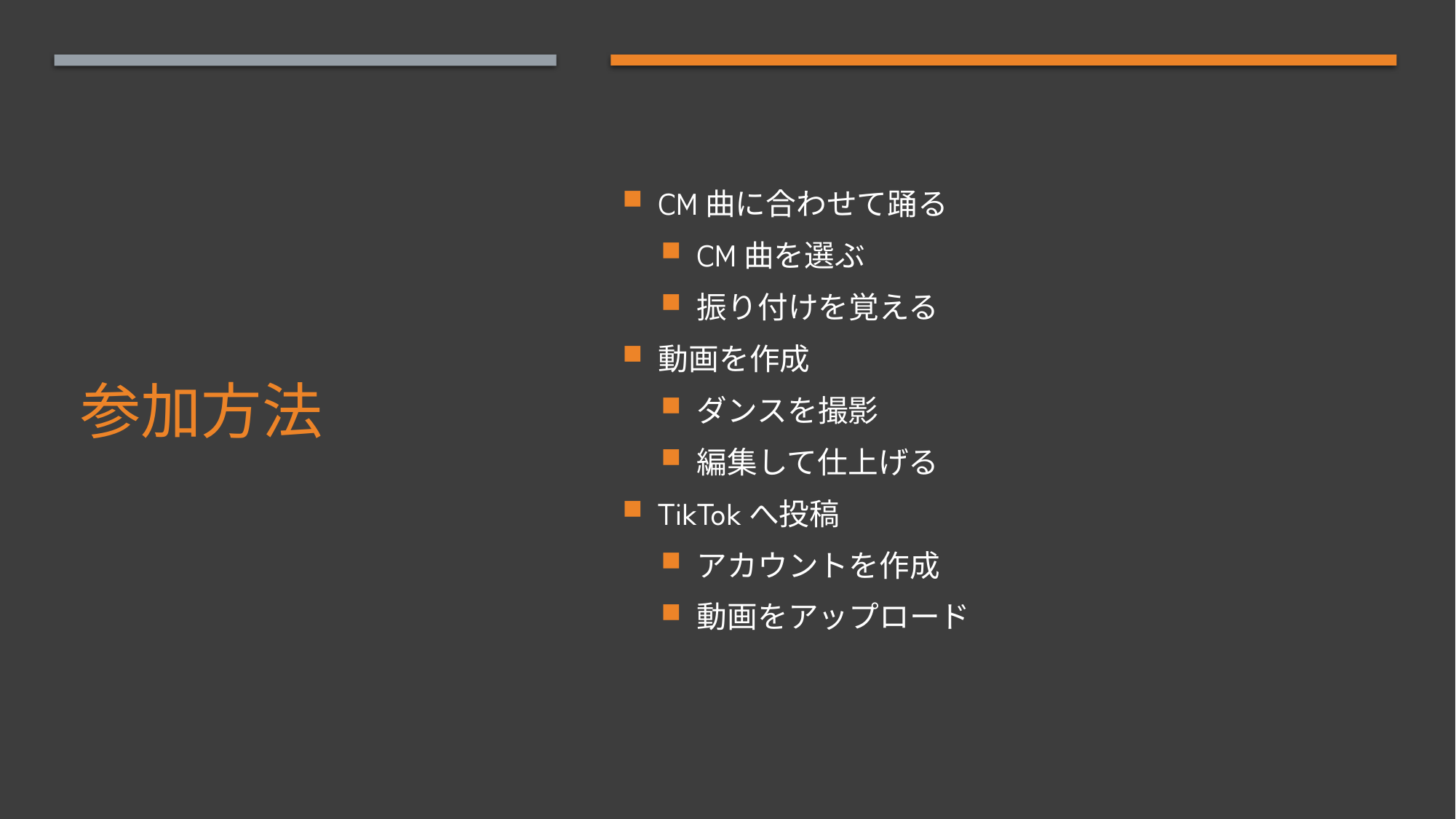

CM曲に合わせて踊る
CM曲を選ぶ
振り付けを覚える
動画を作成
ダンスを撮影
編集して仕上げる
TikTokへ投稿
アカウントを作成
動画をアップロード
# 参加方法